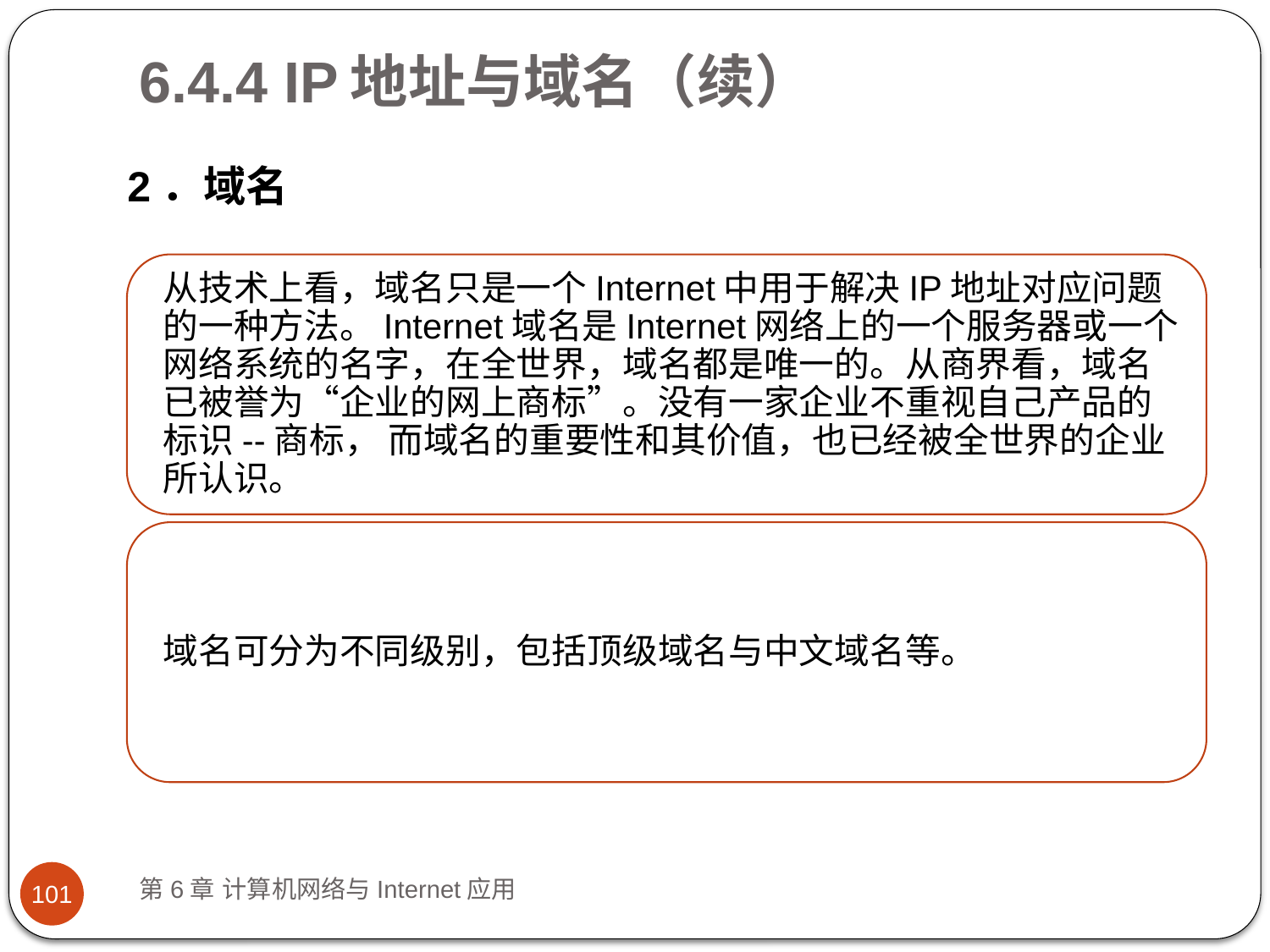

# 6.4.4 IP地址与域名（续）
2．域名

从技术上看，域名只是一个Internet中用于解决IP地址对应问题的一种方法。Internet域名是Internet网络上的一个服务器或一个网络系统的名字，在全世界，域名都是唯一的。从商界看，域名已被誉为“企业的网上商标”。没有一家企业不重视自己产品的标识--商标， 而域名的重要性和其价值，也已经被全世界的企业所认识。
域名可分为不同级别，包括顶级域名与中文域名等。
第6章 计算机网络与Internet应用
101